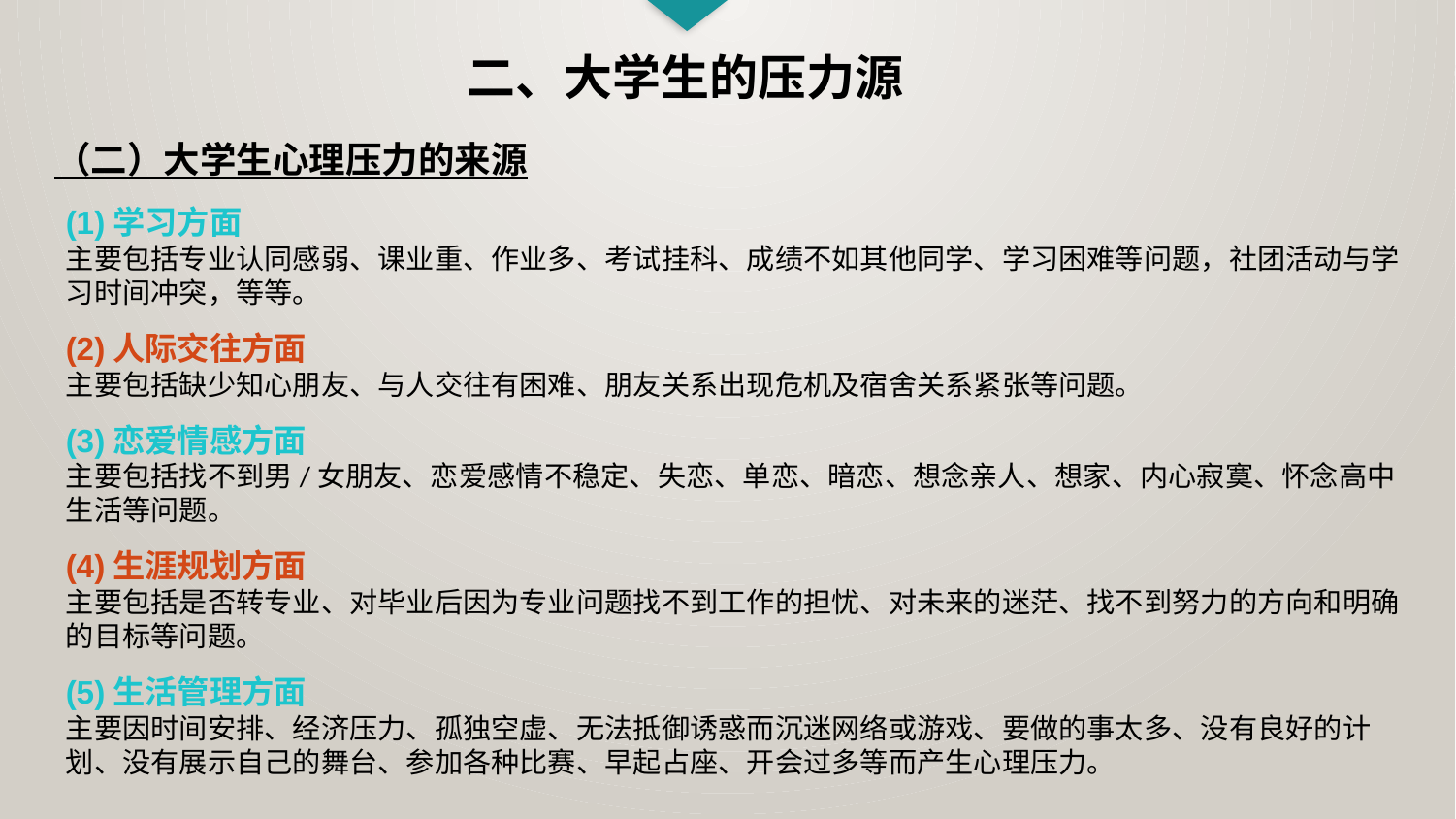

二、大学生的压力源
（二）大学生心理压力的来源
(1)学习方面
主要包括专业认同感弱、课业重、作业多、考试挂科、成绩不如其他同学、学习困难等问题，社团活动与学习时间冲突，等等。
(2)人际交往方面
主要包括缺少知心朋友、与人交往有困难、朋友关系出现危机及宿舍关系紧张等问题。
(3)恋爱情感方面
主要包括找不到男/女朋友、恋爱感情不稳定、失恋、单恋、暗恋、想念亲人、想家、内心寂寞、怀念高中生活等问题。
(4)生涯规划方面
主要包括是否转专业、对毕业后因为专业问题找不到工作的担忧、对未来的迷茫、找不到努力的方向和明确的目标等问题。
(5)生活管理方面
主要因时间安排、经济压力、孤独空虚、无法抵御诱惑而沉迷网络或游戏、要做的事太多、没有良好的计划、没有展示自己的舞台、参加各种比赛、早起占座、开会过多等而产生心理压力。
32